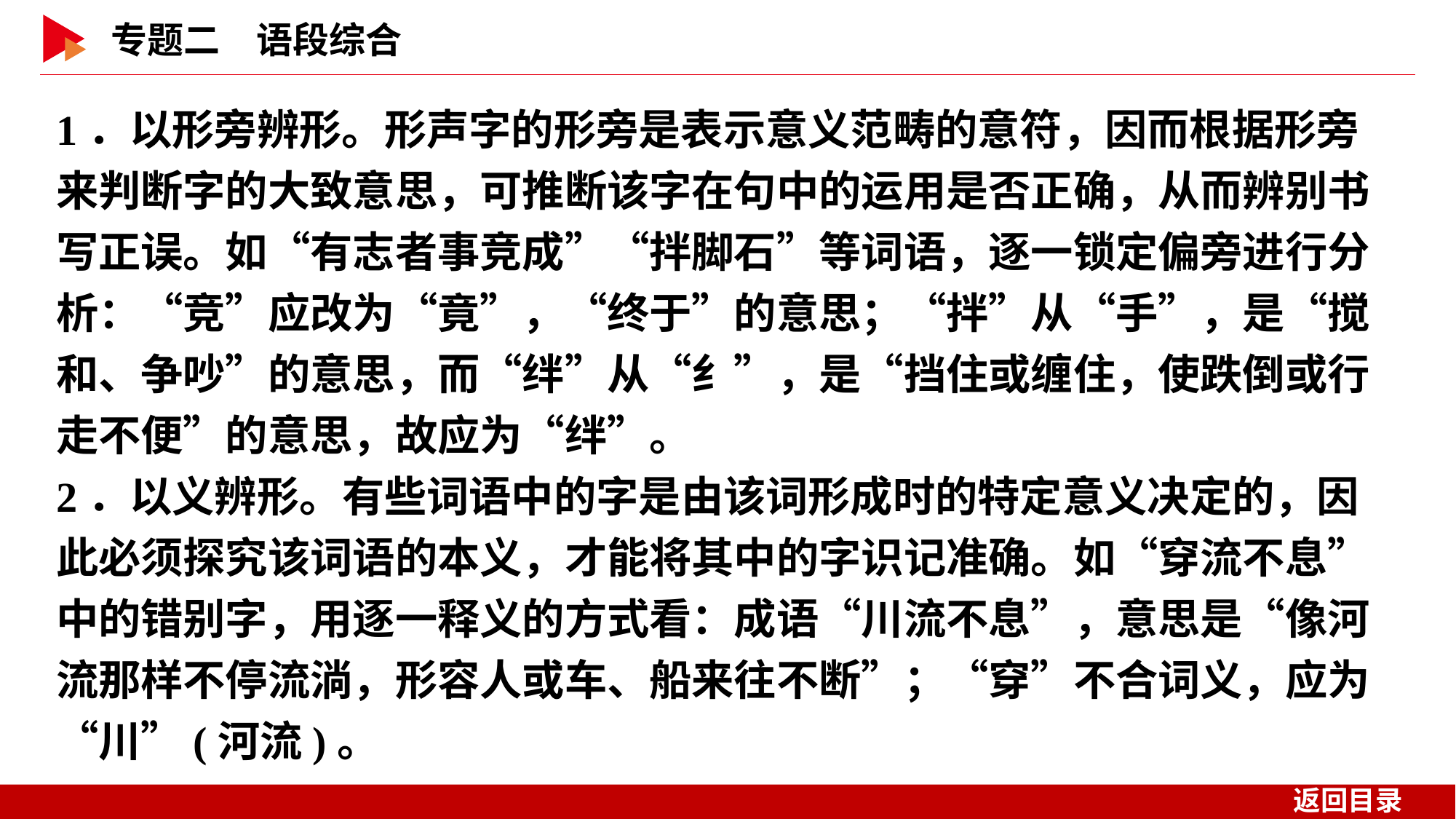

1．以形旁辨形。形声字的形旁是表示意义范畴的意符，因而根据形旁来判断字的大致意思，可推断该字在句中的运用是否正确，从而辨别书写正误。如“有志者事竞成”“拌脚石”等词语，逐一锁定偏旁进行分析：“竞”应改为“竟”，“终于”的意思；“拌”从“手”，是“搅和、争吵”的意思，而“绊”从“纟”，是“挡住或缠住，使跌倒或行走不便”的意思，故应为“绊”。
2．以义辨形。有些词语中的字是由该词形成时的特定意义决定的，因此必须探究该词语的本义，才能将其中的字识记准确。如“穿流不息”中的错别字，用逐一释义的方式看：成语“川流不息”，意思是“像河流那样不停流淌，形容人或车、船来往不断”；“穿”不合词义，应为“川”(河流)。